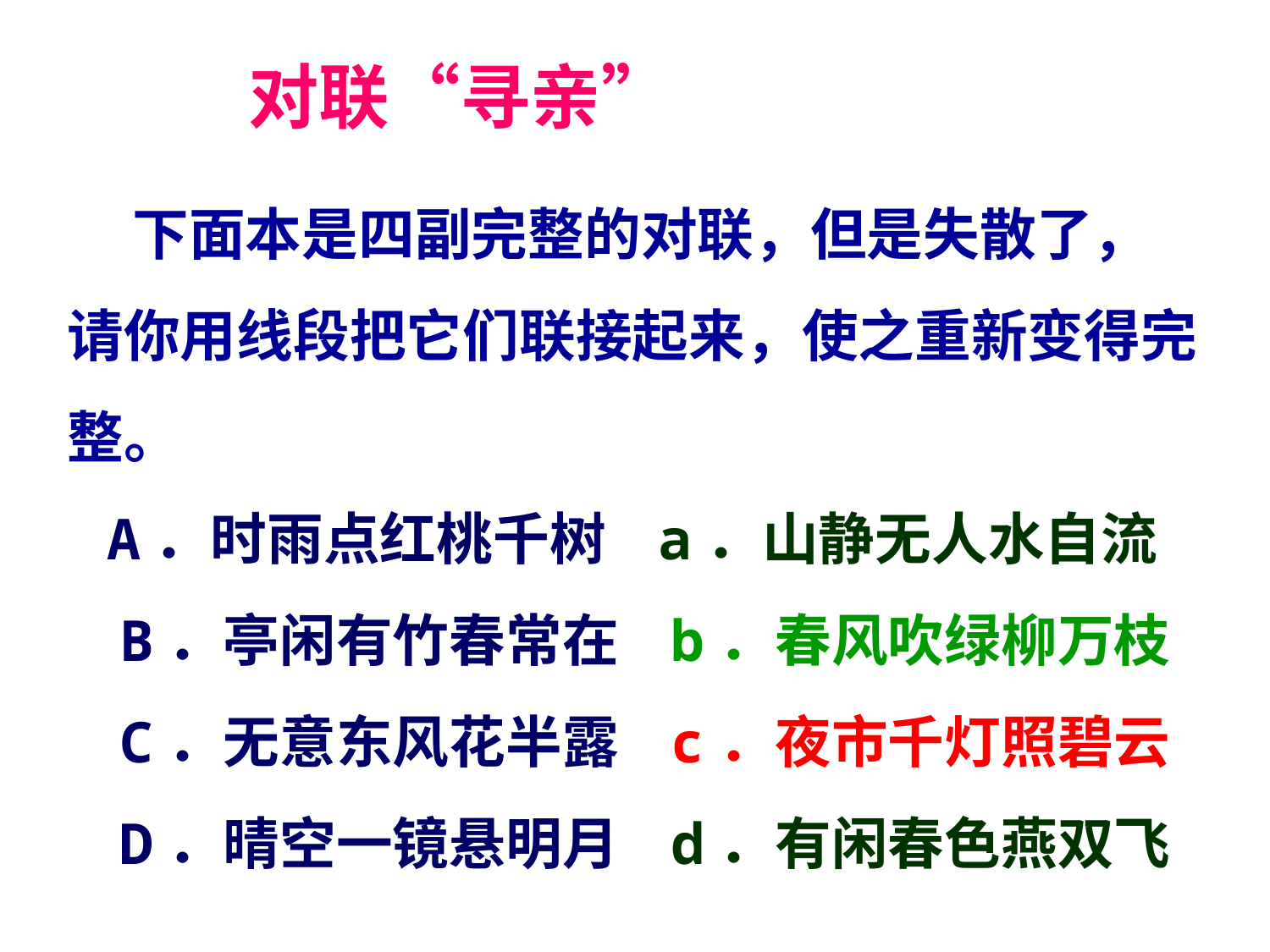

对联“寻亲”
    下面本是四副完整的对联，但是失散了，请你用线段把它们联接起来，使之重新变得完整。
  A．时雨点红桃千树   a．山静无人水自流
   B．亭闲有竹春常在   b．春风吹绿柳万枝
   C．无意东风花半露   c．夜市千灯照碧云
   D．晴空一镜悬明月   d．有闲春色燕双飞